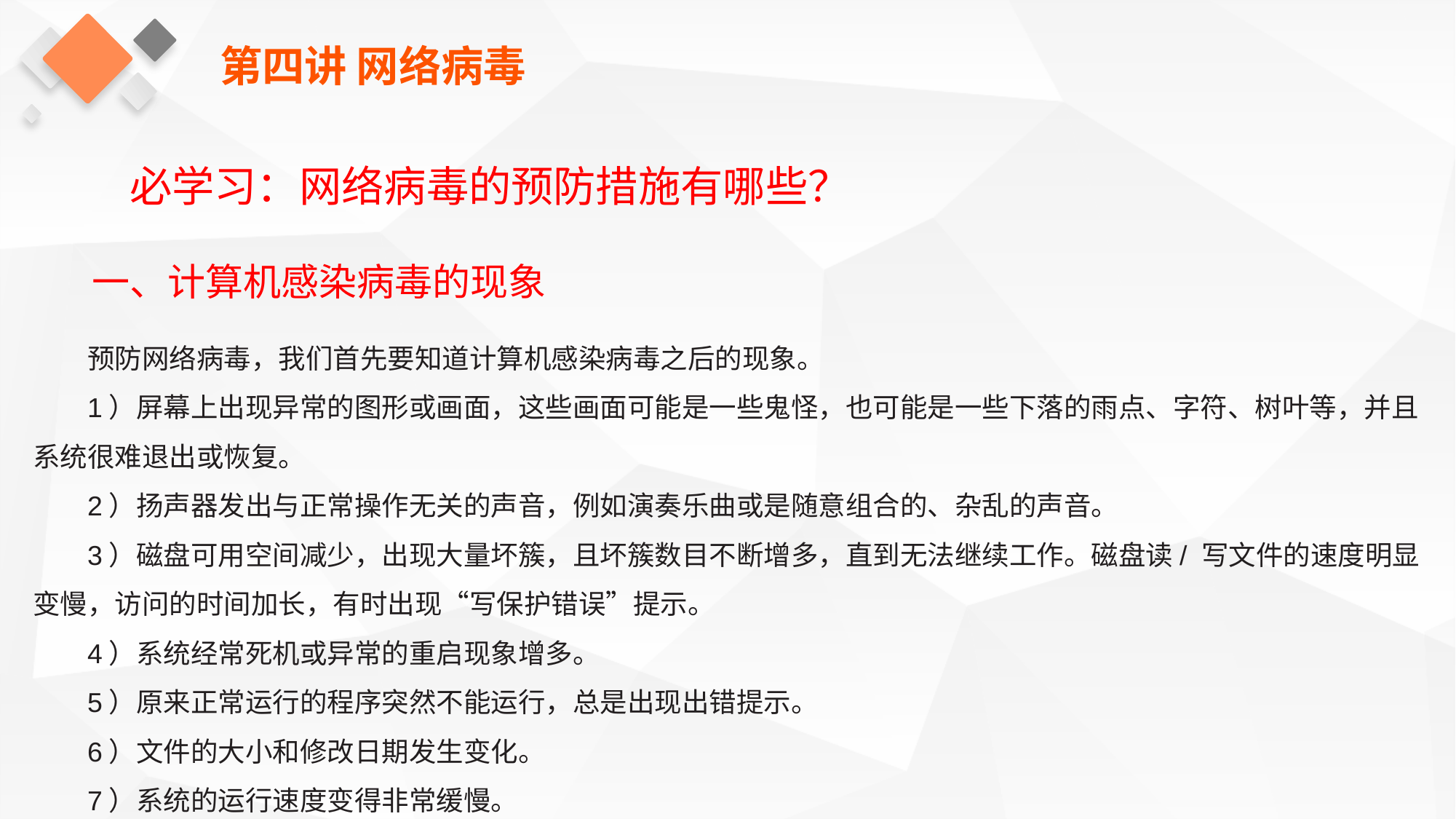

第四讲 网络病毒
必学习：网络病毒的预防措施有哪些？
一、计算机感染病毒的现象
预防网络病毒，我们首先要知道计算机感染病毒之后的现象。
1）屏幕上出现异常的图形或画面，这些画面可能是一些鬼怪，也可能是一些下落的雨点、字符、树叶等，并且系统很难退出或恢复。
2）扬声器发出与正常操作无关的声音，例如演奏乐曲或是随意组合的、杂乱的声音。
3）磁盘可用空间减少，出现大量坏簇，且坏簇数目不断增多，直到无法继续工作。磁盘读/ 写文件的速度明显变慢，访问的时间加长，有时出现“写保护错误”提示。
4）系统经常死机或异常的重启现象增多。
5）原来正常运行的程序突然不能运行，总是出现出错提示。
6）文件的大小和修改日期发生变化。
7）系统的运行速度变得非常缓慢。